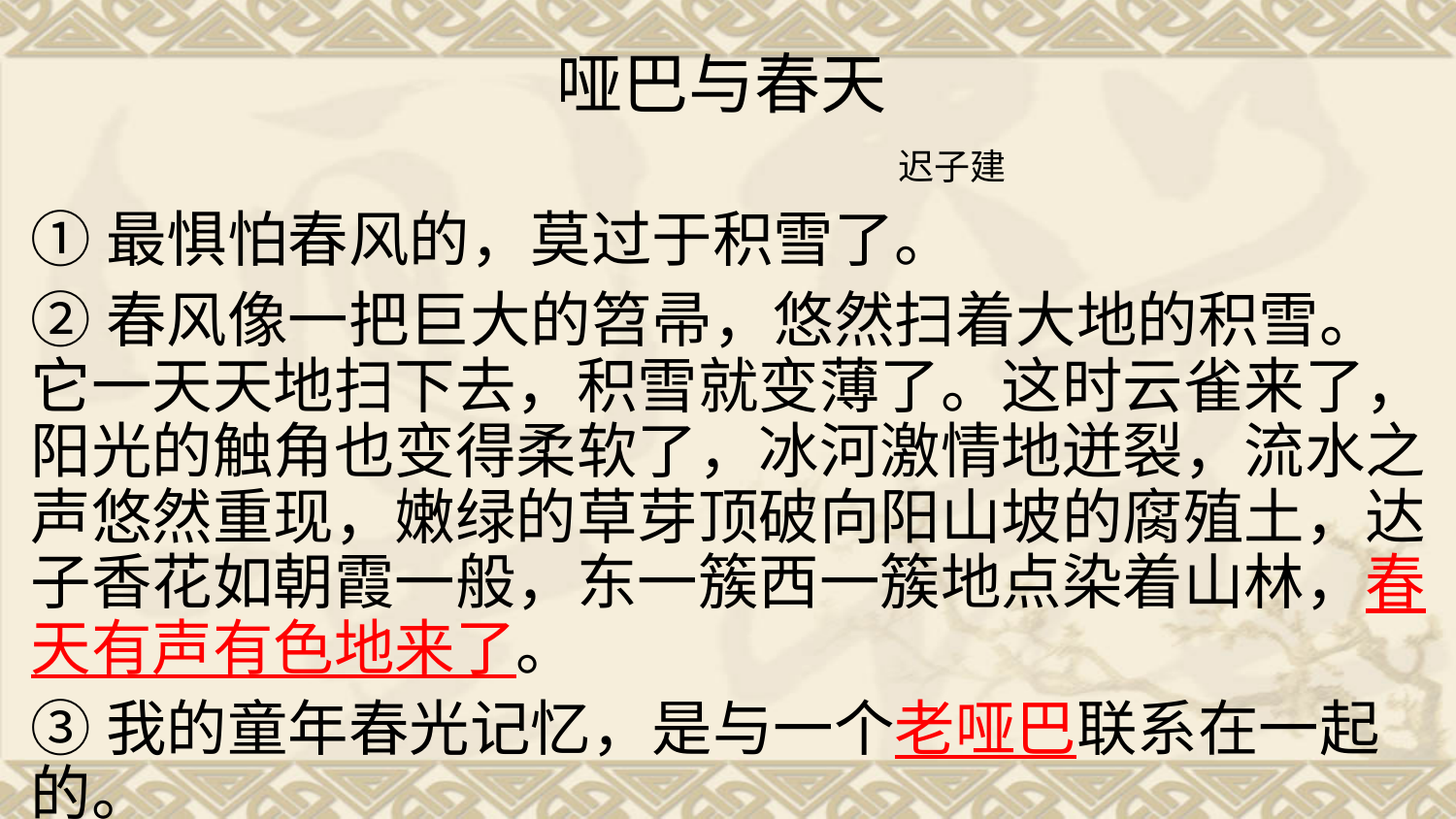

# 哑巴与春天 　　　　　　　迟子建
①最惧怕春风的，莫过于积雪了。
②春风像一把巨大的笤帚，悠然扫着大地的积雪。它一天天地扫下去，积雪就变薄了。这时云雀来了，阳光的触角也变得柔软了，冰河激情地迸裂，流水之声悠然重现，嫩绿的草芽顶破向阳山坡的腐殖土，达子香花如朝霞一般，东一簇西一簇地点染着山林，春天有声有色地来了。
③我的童年春光记忆，是与一个老哑巴联系在一起的。